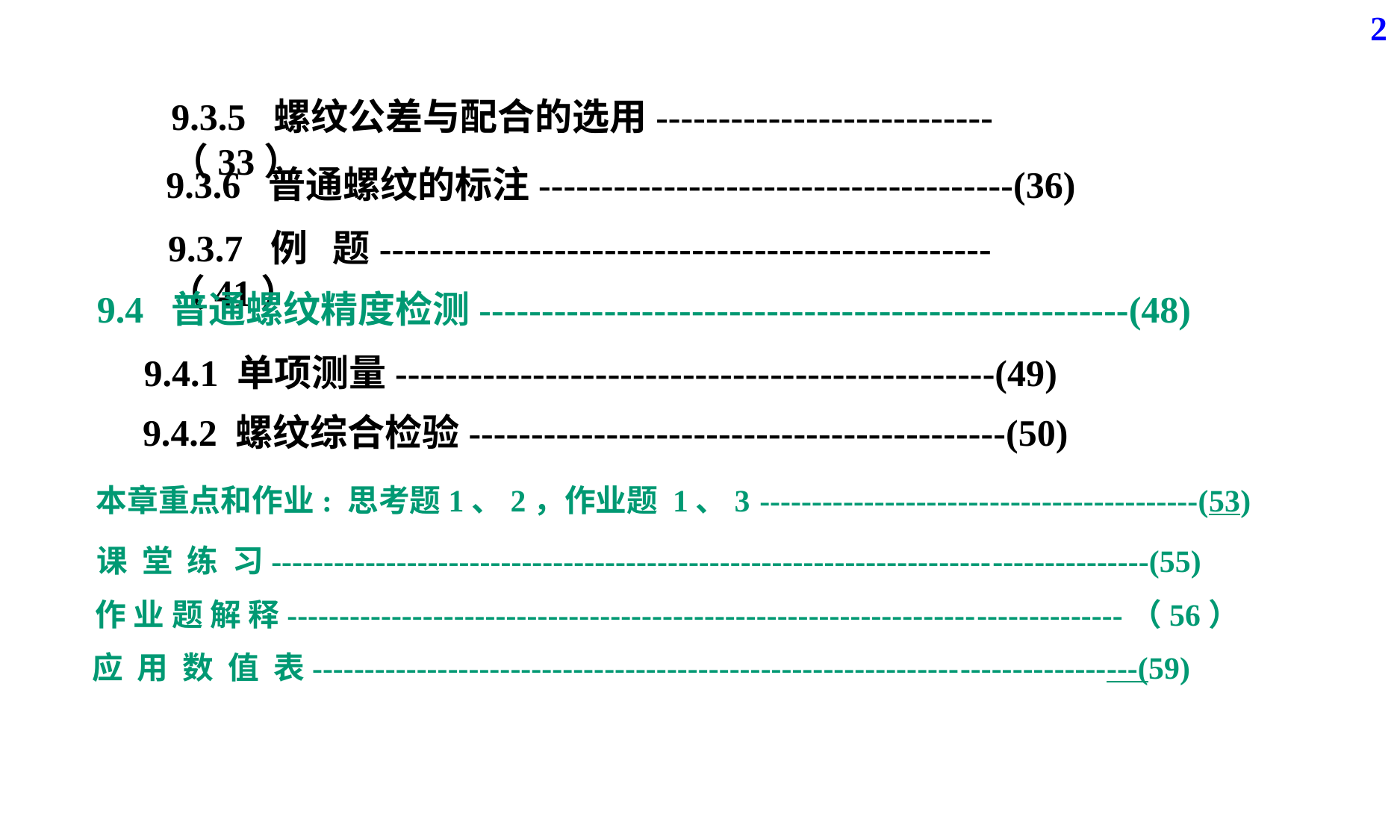

2
9.3.5  螺纹公差与配合的选用---------------------------（33）
9.3.6  普通螺纹的标注--------------------------------------(36)
9.3.7  例   题-------------------------------------------------（41）
9.4  普通螺纹精度检测----------------------------------------------------(48)
9.4.1 单项测量------------------------------------------------(49)
9.4.2 螺纹综合检验-------------------------------------------(50)
本章重点和作业: 思考题1、2，作业题 1、3 ------------------------------------------(53)
课  堂  练  习------------------------------------------------------------------------------------(55)
作 业 题 解 释--------------------------------------------------------------------------------（56）
应  用  数  值  表-------------------------------------------------------------------------------(59)